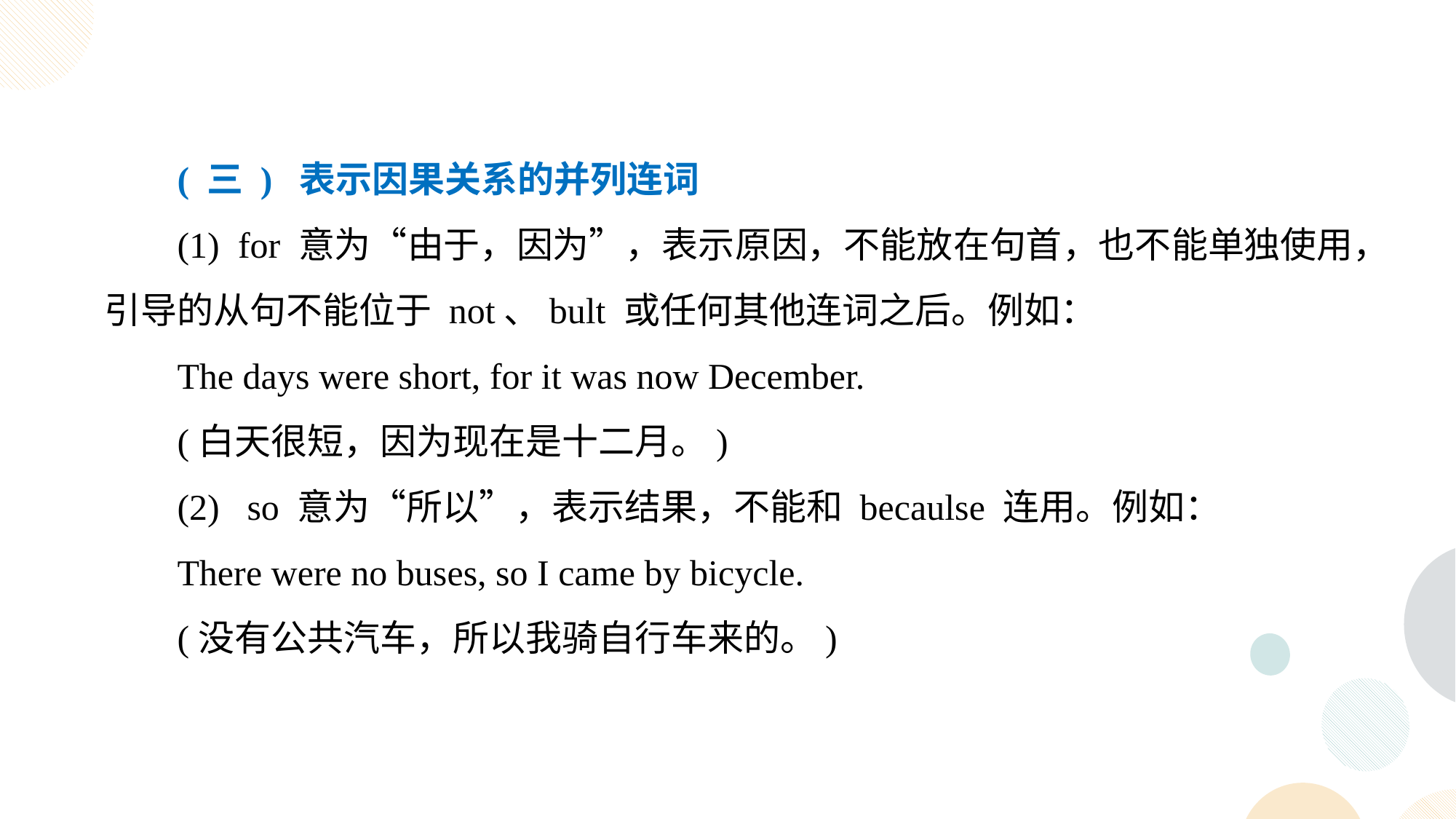

( 三 )  表示因果关系的并列连词
(1)  for 意为“由于，因为”，表示原因，不能放在句首，也不能单独使用，引导的从句不能位于 not、bult 或任何其他连词之后。例如：
The days were short, for it was now December.
(白天很短，因为现在是十二月。)
(2)   so 意为“所以”，表示结果，不能和 becaulse 连用。例如：
There were no buses, so I came by bicycle.
(没有公共汽车，所以我骑自行车来的。)